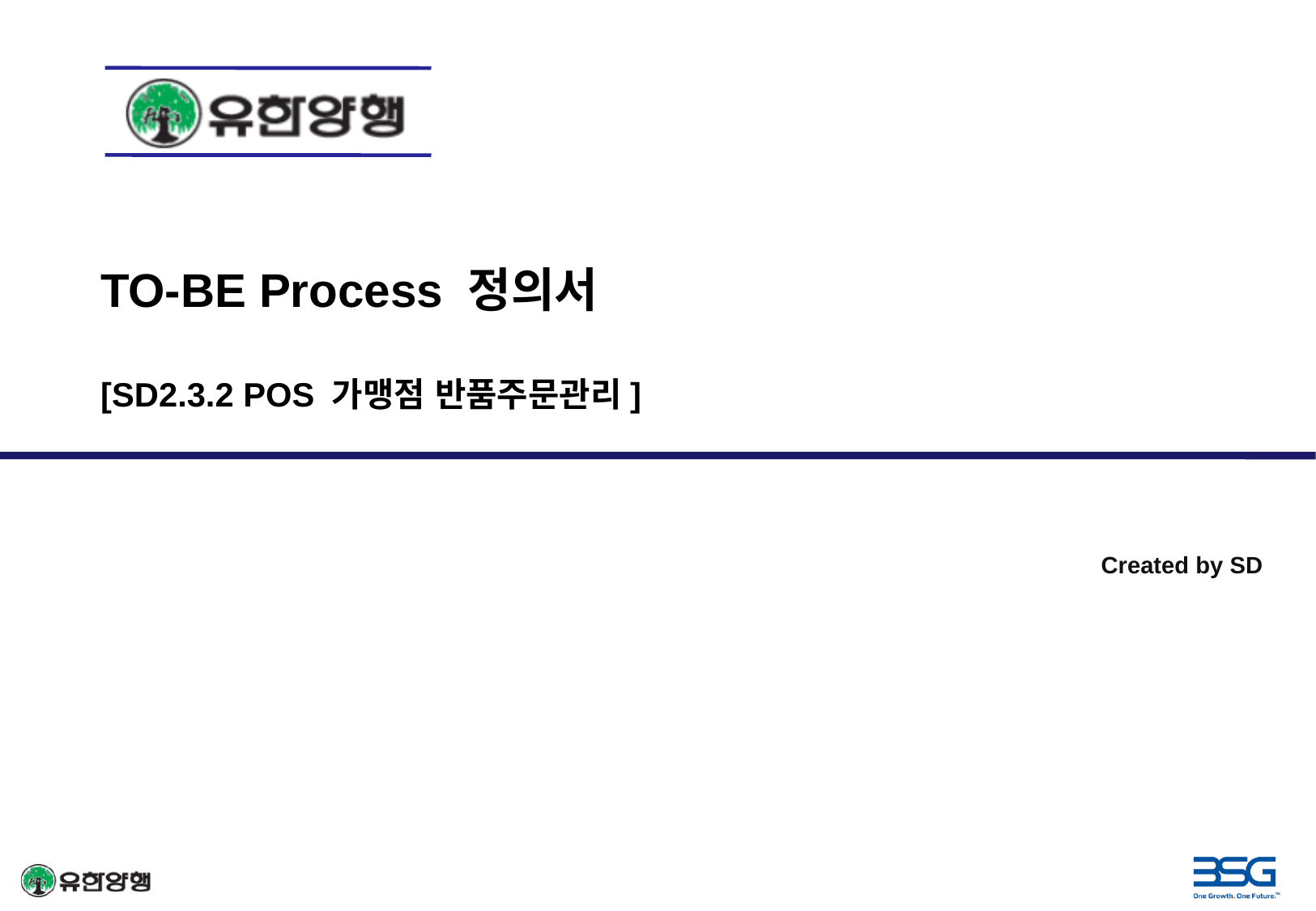

TO-BE Process 정의서
[SD2.3.2 POS 가맹점 반품주문관리]
Created by SD